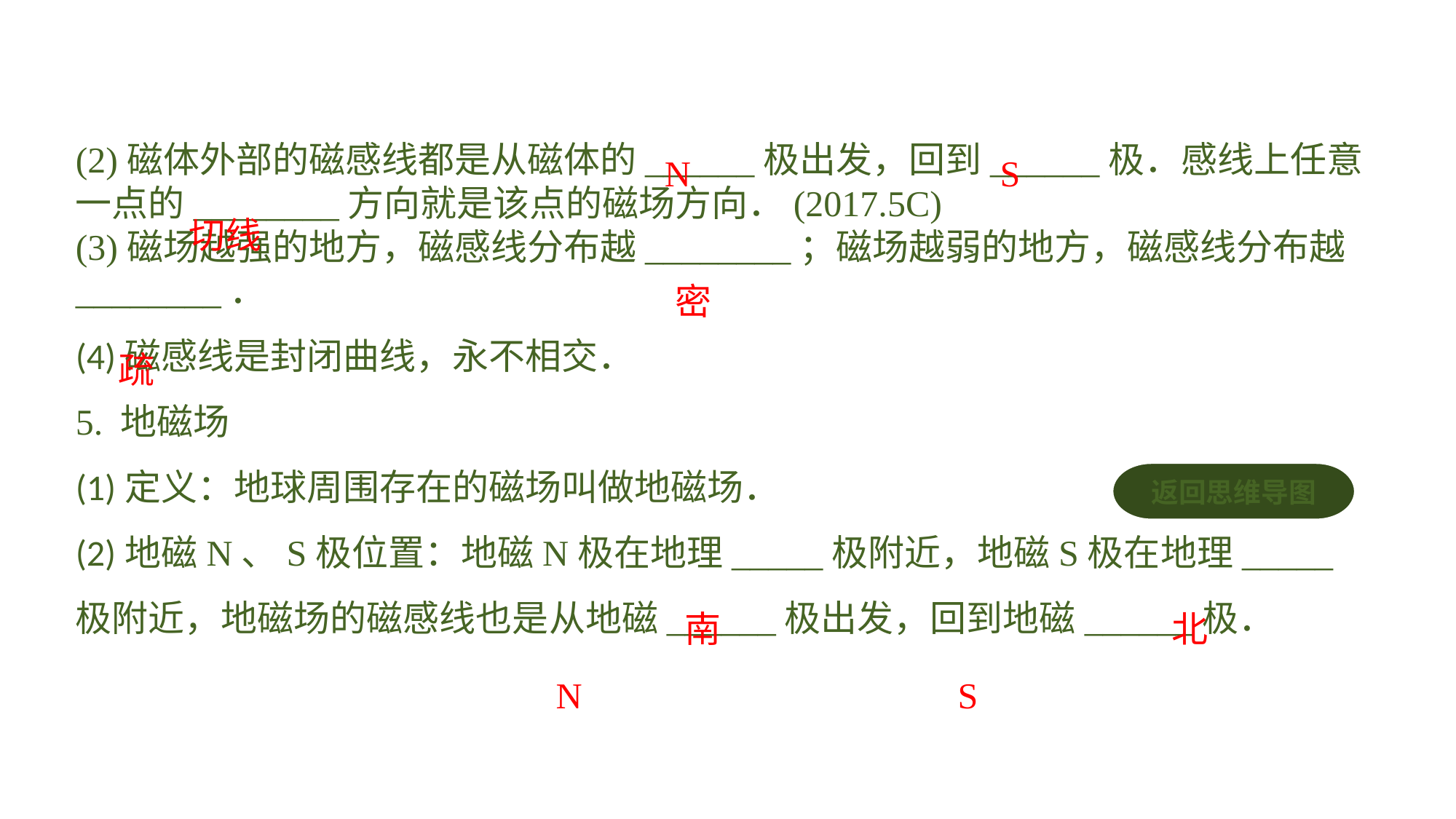

(2)磁体外部的磁感线都是从磁体的______极出发，回到______极．感线上任意一点的________方向就是该点的磁场方向．(2017.5C)(3)磁场越强的地方，磁感线分布越________；磁场越弱的地方，磁感线分布越________．(4)磁感线是封闭曲线，永不相交．
5. 地磁场(1)定义：地球周围存在的磁场叫做地磁场．(2)地磁N、S极位置：地磁N极在地理_____极附近，地磁S极在地理_____极附近，地磁场的磁感线也是从地磁______极出发，回到地磁______极．
N
S
切线
密
疏
返回思维导图
南
北
N
S